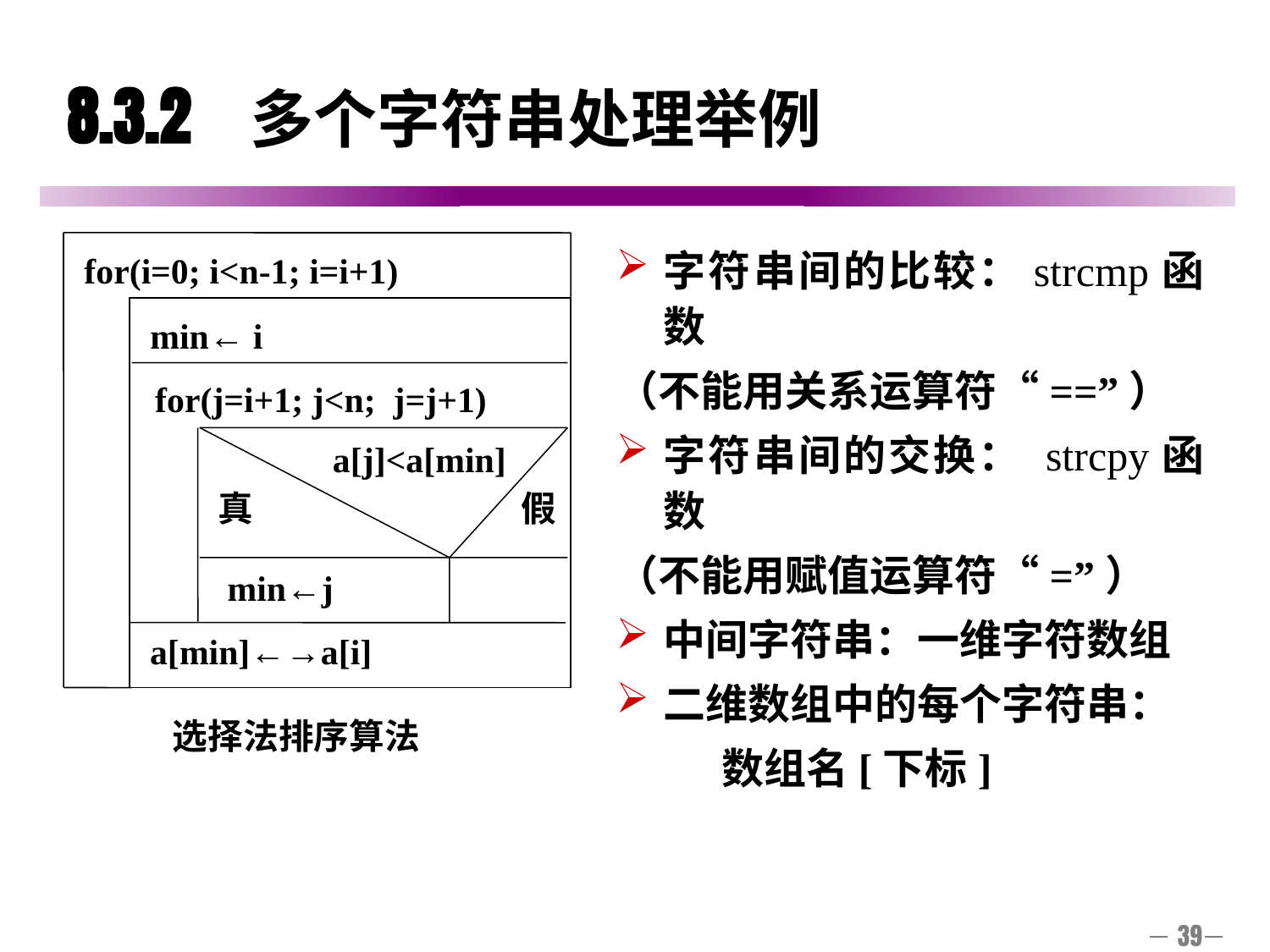

# 8.3.2   多个字符串处理举例

for(i=0; i<n-1; i=i+1)
min← i
for(j=i+1; j<n;  j=j+1)
a[j]<a[min]
真
假
min←j
a[min]←→a[i]
字符串间的比较：strcmp函数
（不能用关系运算符“==”）
字符串间的交换： strcpy函数
（不能用赋值运算符“=”）
中间字符串：一维字符数组
二维数组中的每个字符串：
          数组名[下标]
选择法排序算法
－39－